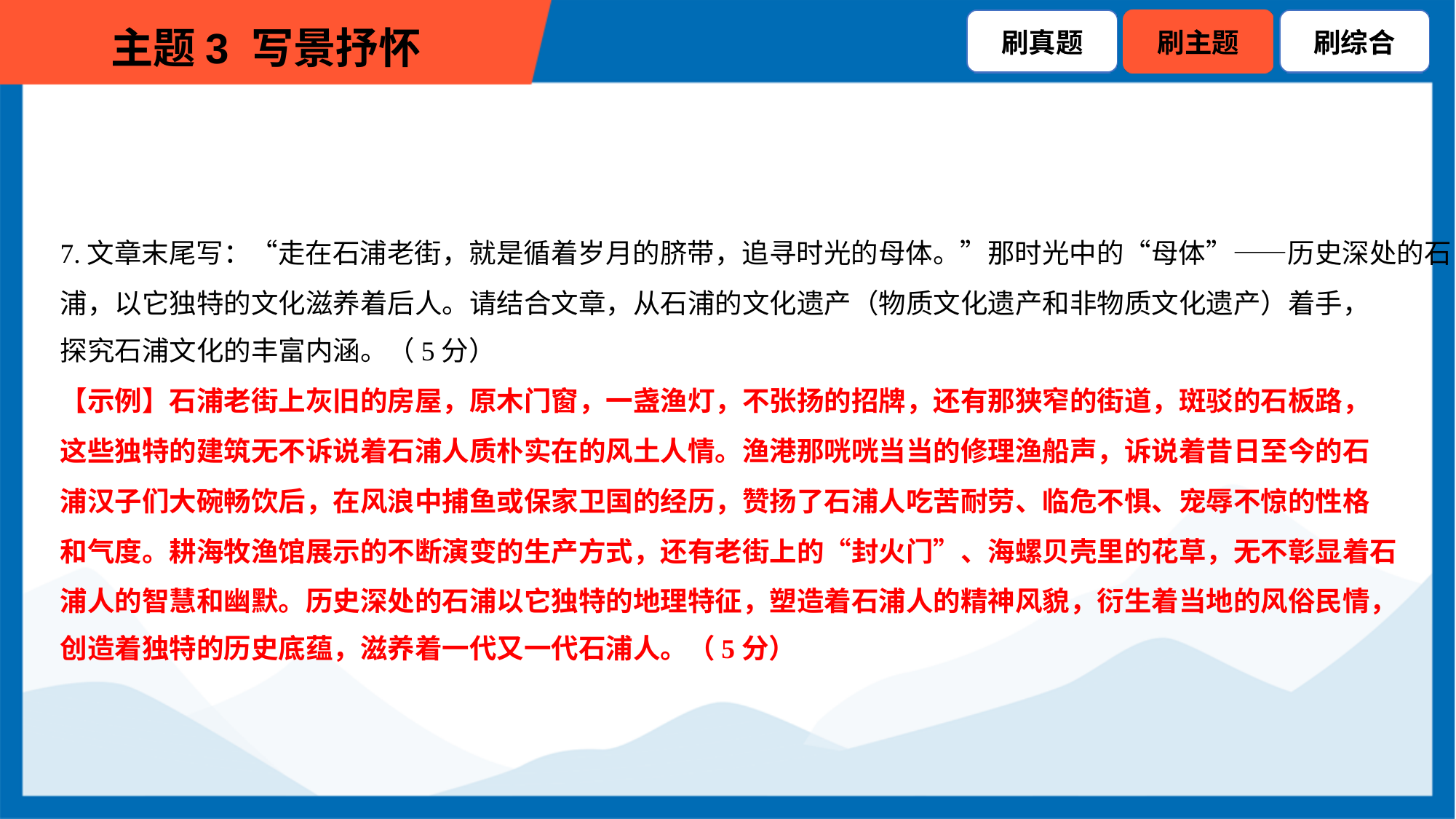

7.文章末尾写：“走在石浦老街，就是循着岁月的脐带，追寻时光的母体。”那时光中的“母体”——历史深处的石
浦，以它独特的文化滋养着后人。请结合文章，从石浦的文化遗产（物质文化遗产和非物质文化遗产）着手，
探究石浦文化的丰富内涵。（5分）
【示例】石浦老街上灰旧的房屋，原木门窗，一盏渔灯，不张扬的招牌，还有那狭窄的街道，斑驳的石板路，
这些独特的建筑无不诉说着石浦人质朴实在的风土人情。渔港那咣咣当当的修理渔船声，诉说着昔日至今的石
浦汉子们大碗畅饮后，在风浪中捕鱼或保家卫国的经历，赞扬了石浦人吃苦耐劳、临危不惧、宠辱不惊的性格
和气度。耕海牧渔馆展示的不断演变的生产方式，还有老街上的“封火门”、海螺贝壳里的花草，无不彰显着石
浦人的智慧和幽默。历史深处的石浦以它独特的地理特征，塑造着石浦人的精神风貌，衍生着当地的风俗民情，
创造着独特的历史底蕴，滋养着一代又一代石浦人。（5分）